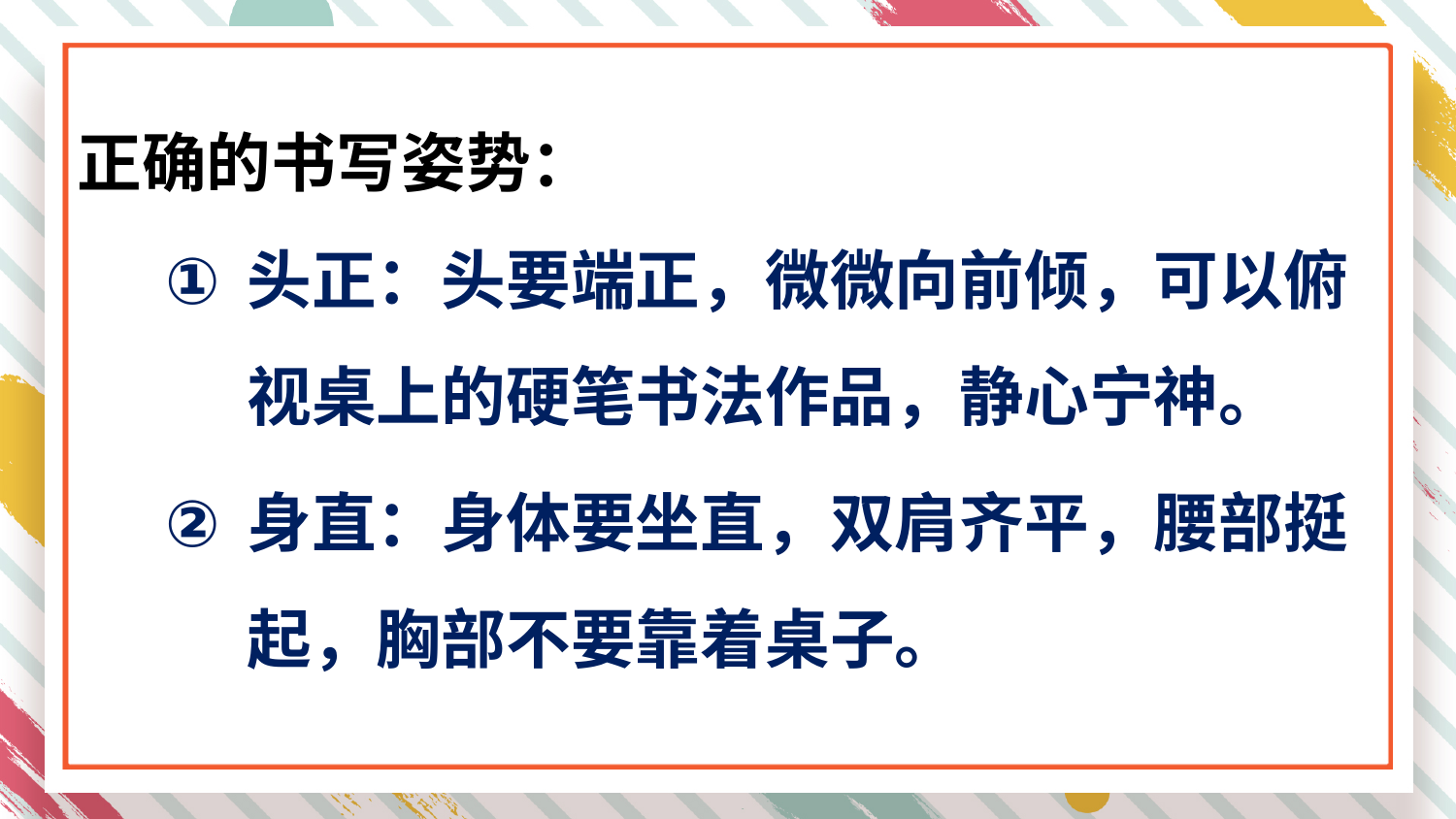

正确的书写姿势：
头正：头要端正，微微向前倾，可以俯视桌上的硬笔书法作品，静心宁神。
身直：身体要坐直，双肩齐平，腰部挺起，胸部不要靠着桌子。